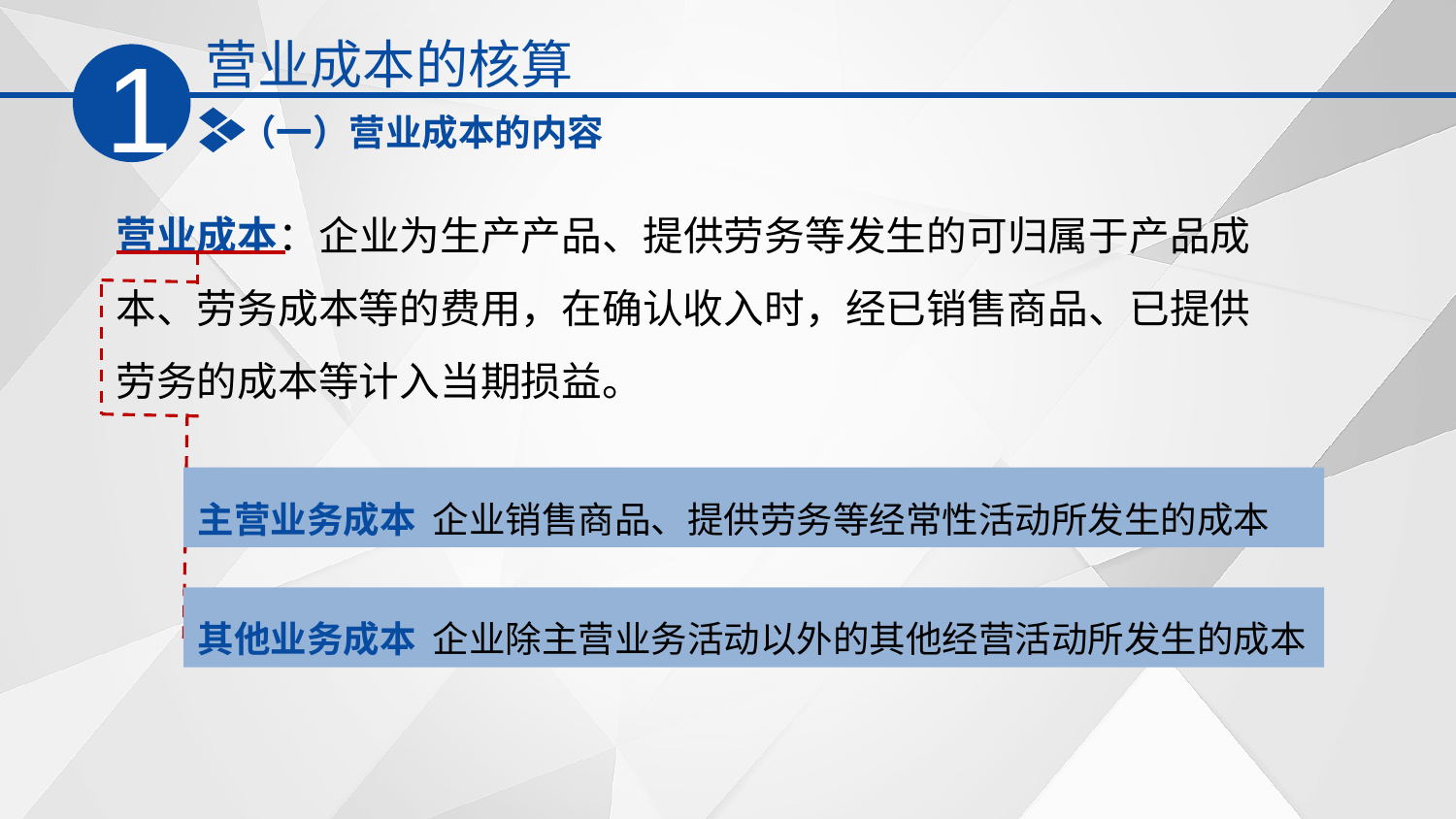

营业成本的核算
1

（一）营业成本的内容

营业成本：企业为生产产品、提供劳务等发生的可归属于产品成本、劳务成本等的费用，在确认收入时，经已销售商品、已提供劳务的成本等计入当期损益。
主营业务成本
企业销售商品、提供劳务等经常性活动所发生的成本
其他业务成本
企业除主营业务活动以外的其他经营活动所发生的成本